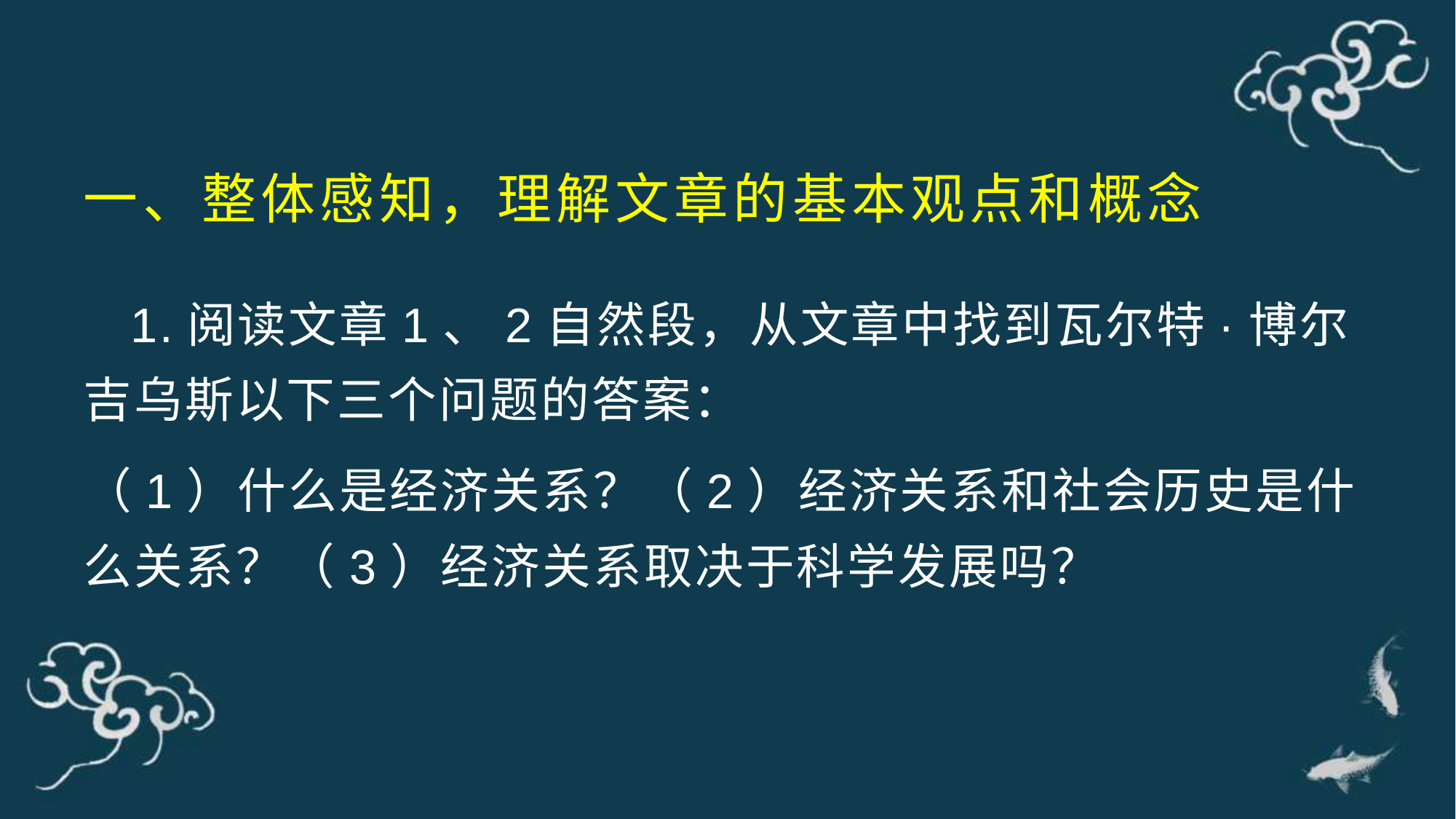

# 一、整体感知，理解文章的基本观点和概念
   1.阅读文章1、2自然段，从文章中找到瓦尔特·博尔吉乌斯以下三个问题的答案：
（1）什么是经济关系？（2）经济关系和社会历史是什么关系？（3）经济关系取决于科学发展吗？